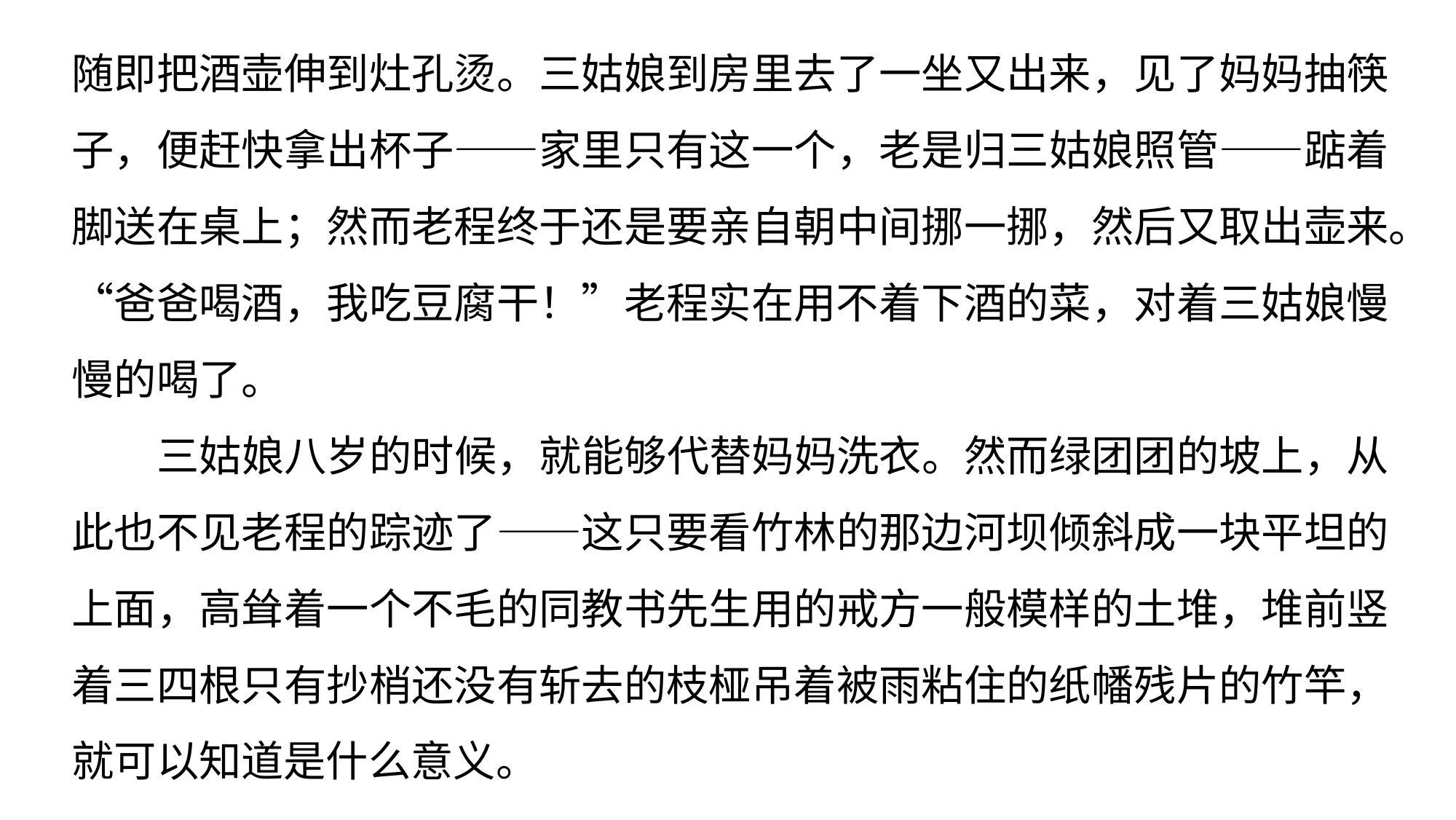

随即把酒壶伸到灶孔烫。三姑娘到房里去了一坐又出来，见了妈妈抽筷子，便赶快拿出杯子——家里只有这一个，老是归三姑娘照管——踮着脚送在桌上；然而老程终于还是要亲自朝中间挪一挪，然后又取出壶来。“爸爸喝酒，我吃豆腐干！”老程实在用不着下酒的菜，对着三姑娘慢慢的喝了。
三姑娘八岁的时候，就能够代替妈妈洗衣。然而绿团团的坡上，从此也不见老程的踪迹了——这只要看竹林的那边河坝倾斜成一块平坦的上面，高耸着一个不毛的同教书先生用的戒方一般模样的土堆，堆前竖着三四根只有抄梢还没有斩去的枝桠吊着被雨粘住的纸幡残片的竹竿，就可以知道是什么意义。